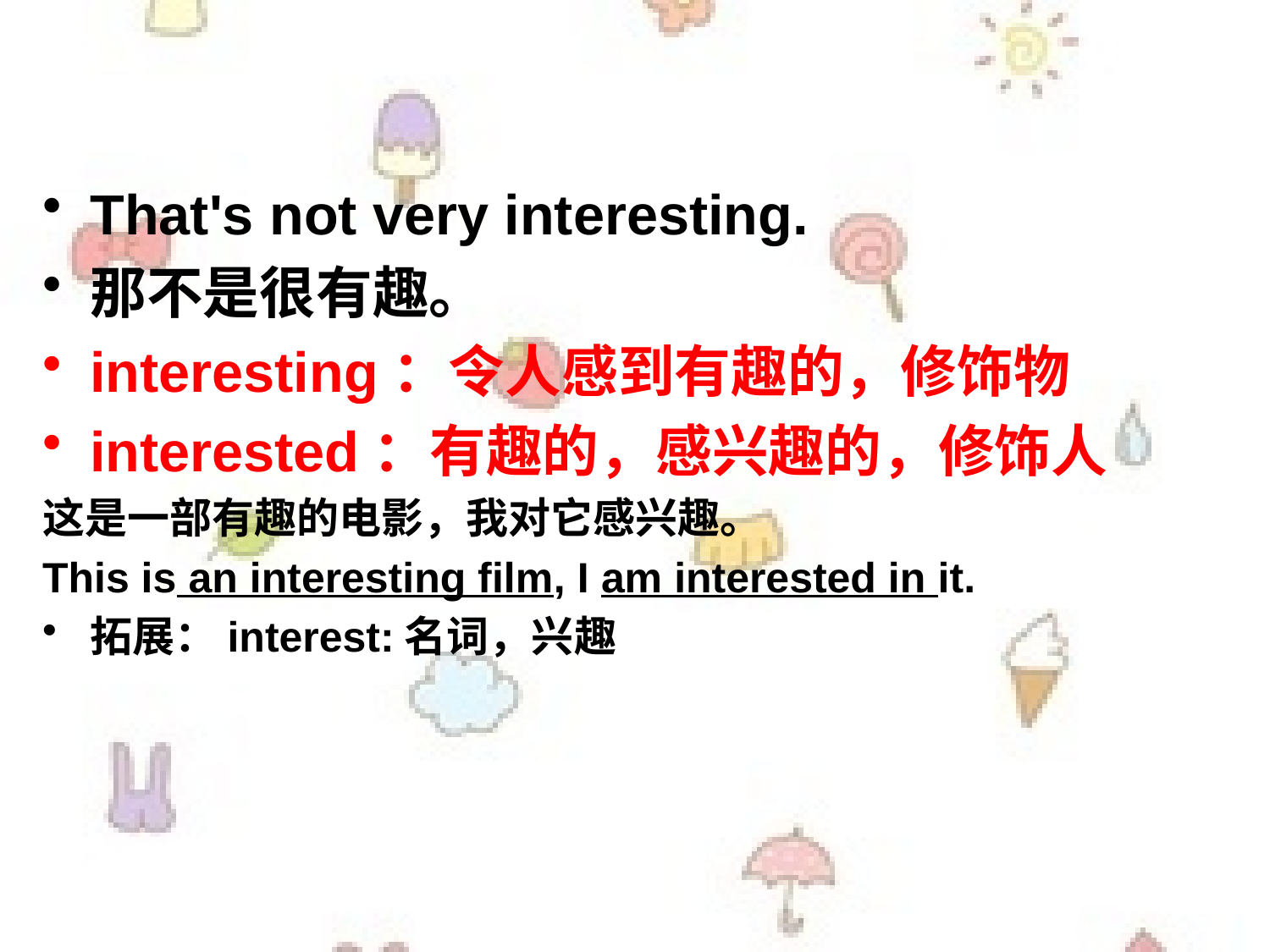

That's not very interesting.
那不是很有趣。
interesting：令人感到有趣的，修饰物
interested：有趣的，感兴趣的，修饰人
这是一部有趣的电影，我对它感兴趣。
This is an interesting film, I am interested in it.
拓展：interest:名词，兴趣